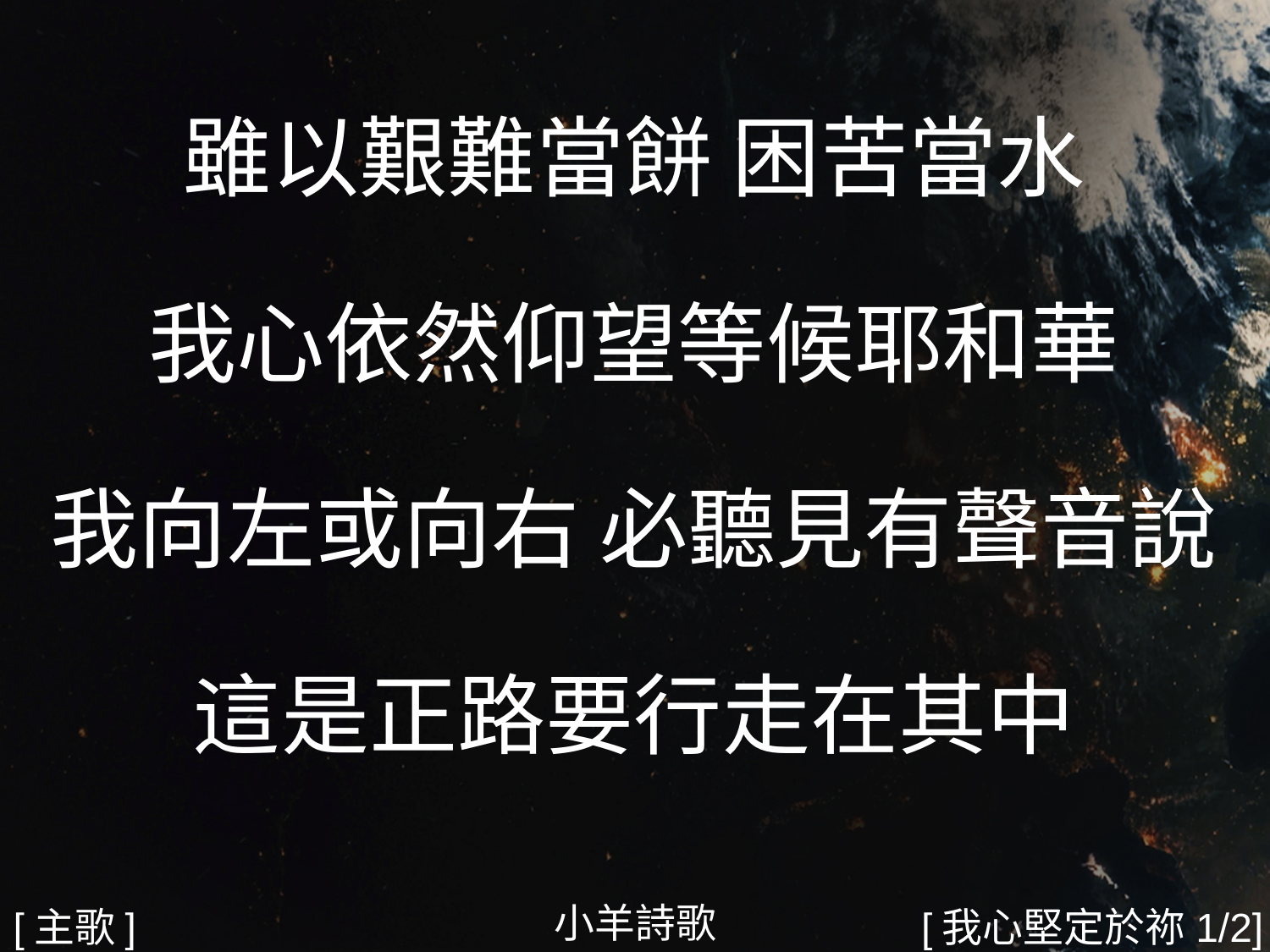

雖以艱難當餅 困苦當水

我心依然仰望等候耶和華

我向左或向右 必聽見有聲音說

這是正路要行走在其中
#

小羊詩歌
[主歌]
[我心堅定於祢1/2]